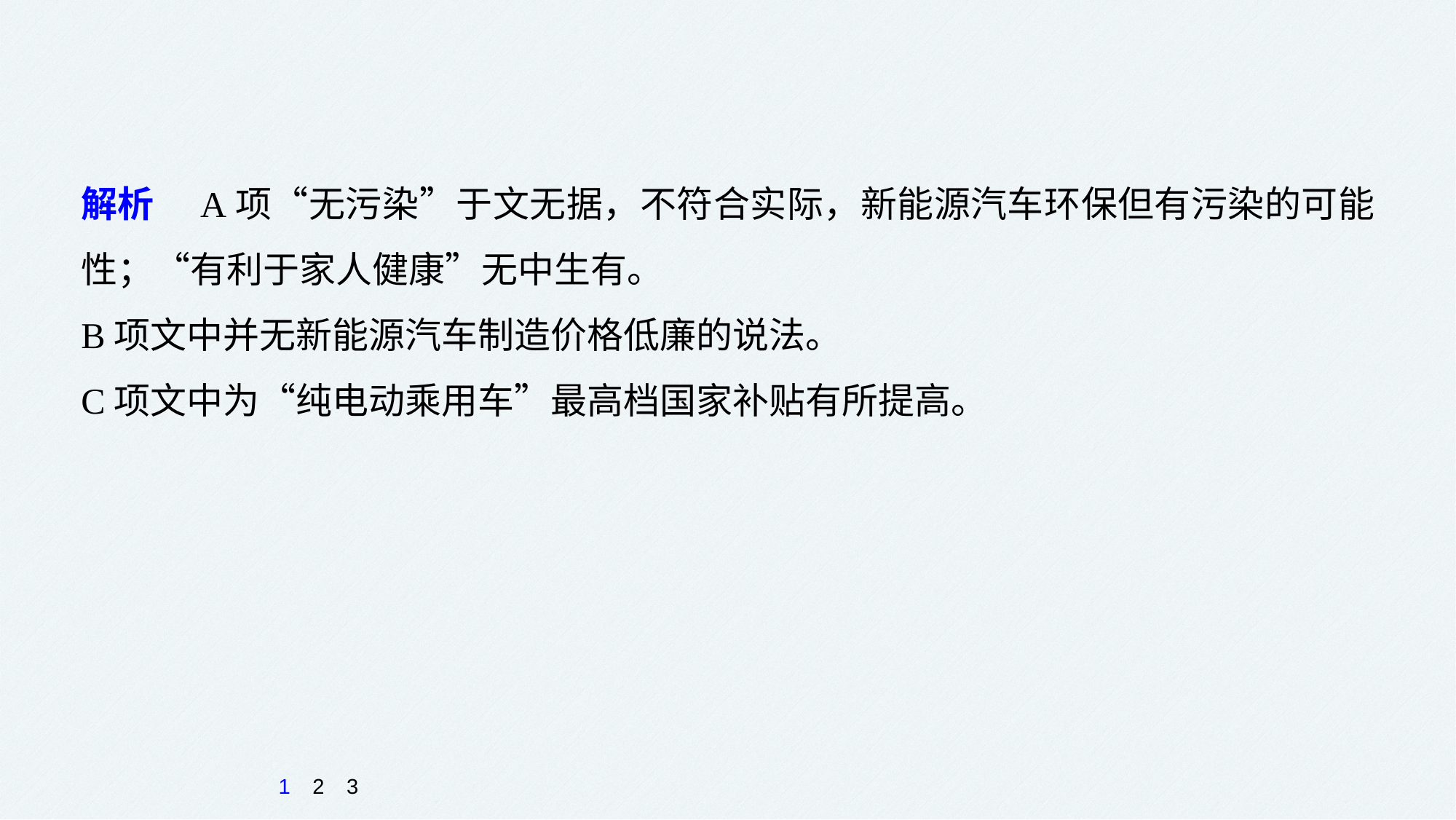

解析　A项“无污染”于文无据，不符合实际，新能源汽车环保但有污染的可能性；“有利于家人健康”无中生有。
B项文中并无新能源汽车制造价格低廉的说法。
C项文中为“纯电动乘用车”最高档国家补贴有所提高。
1
2
3